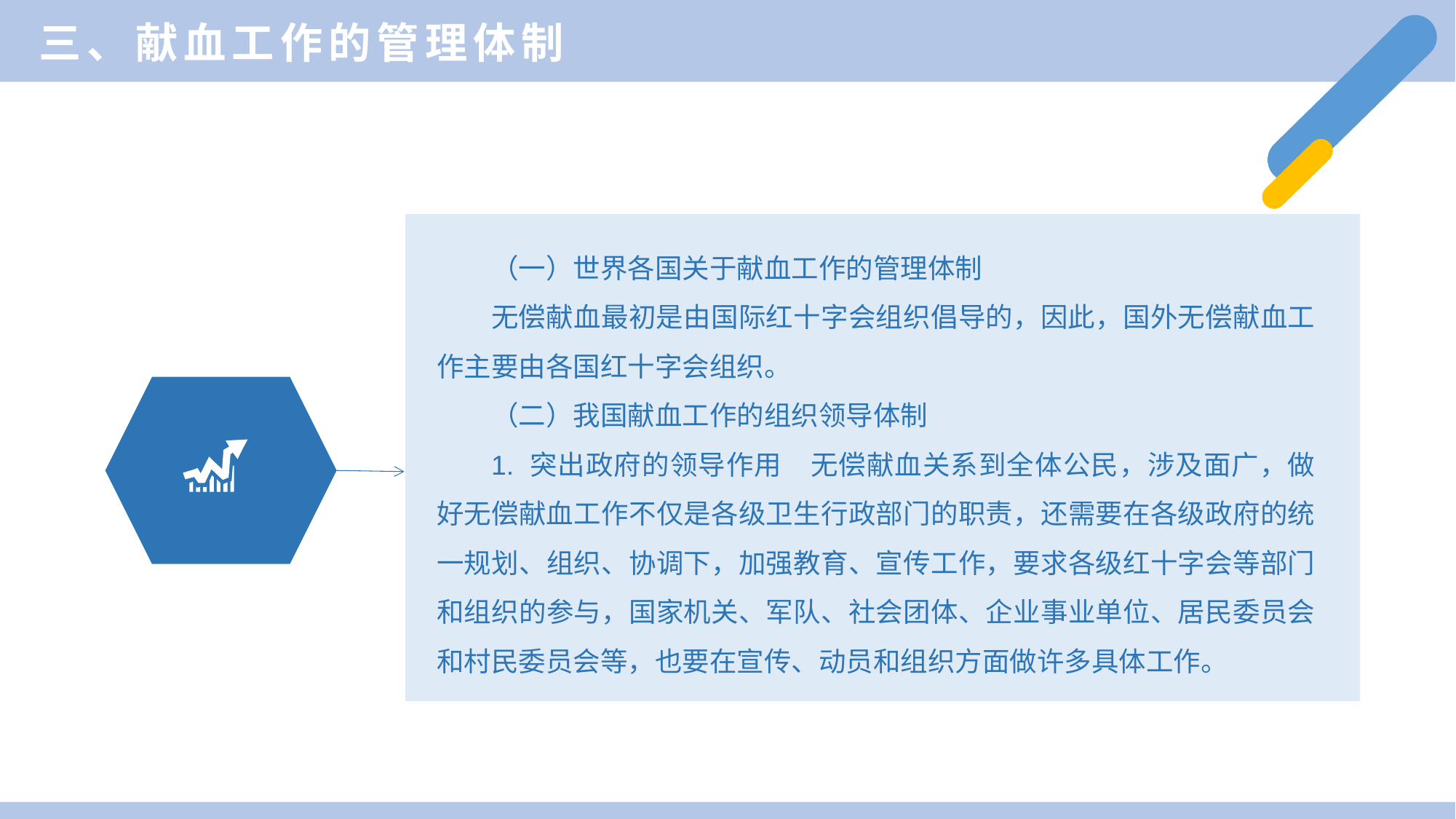

三、献血工作的管理体制

（一）世界各国关于献血工作的管理体制
无偿献血最初是由国际红十字会组织倡导的，因此，国外无偿献血工作主要由各国红十字会组织。
（二）我国献血工作的组织领导体制
1. 突出政府的领导作用　无偿献血关系到全体公民，涉及面广，做好无偿献血工作不仅是各级卫生行政部门的职责，还需要在各级政府的统一规划、组织、协调下，加强教育、宣传工作，要求各级红十字会等部门和组织的参与，国家机关、军队、社会团体、企业事业单位、居民委员会和村民委员会等，也要在宣传、动员和组织方面做许多具体工作。